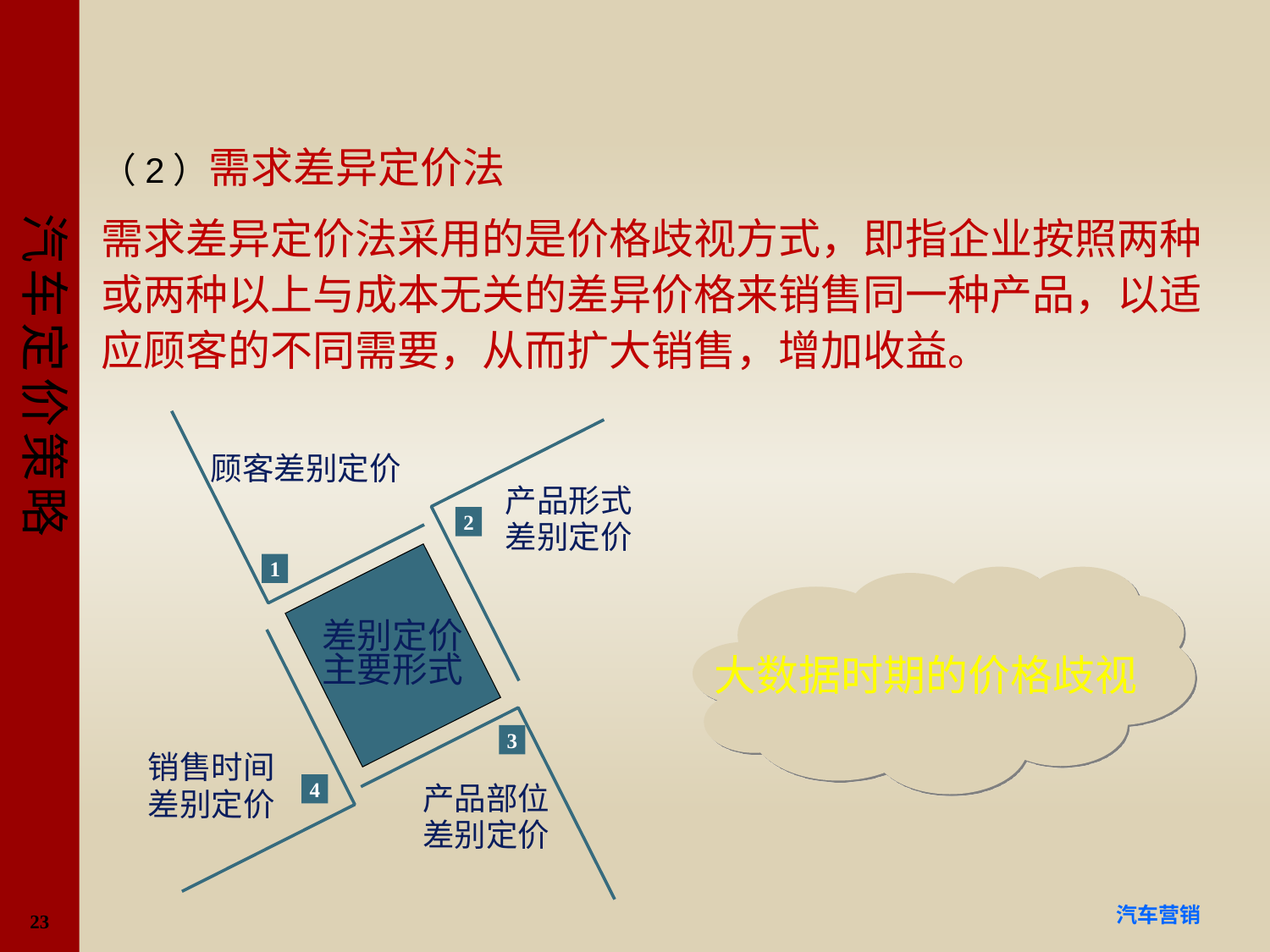

#
（2）需求差异定价法
需求差异定价法采用的是价格歧视方式，即指企业按照两种或两种以上与成本无关的差异价格来销售同一种产品，以适应顾客的不同需要，从而扩大销售，增加收益。

顾客差别定价

产品形式
差别定价
2
1

差别定价
主要形式

3

销售时间
差别定价
4
产品部位
差别定价
大数据时期的价格歧视
23